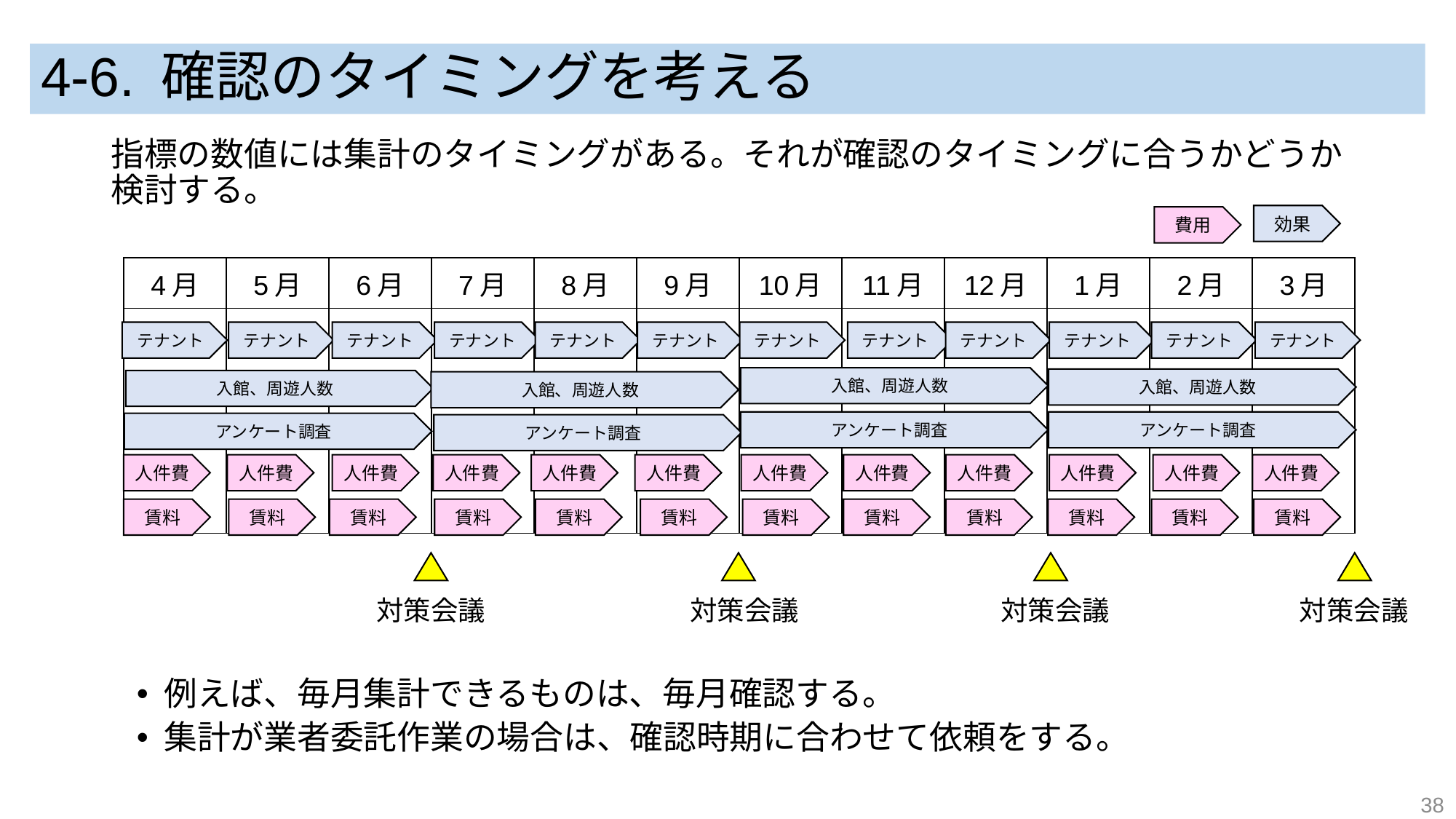

# 4-6. 確認のタイミングを考える
指標の数値には集計のタイミングがある。それが確認のタイミングに合うかどうか検討する。

例えば、毎月集計できるものは、毎月確認する。
集計が業者委託作業の場合は、確認時期に合わせて依頼をする。
効果
費用
| 4月 | 5月 | 6月 | 7月 | 8月 | 9月 | 10月 | 11月 | 12月 | 1月 | 2月 | 3月 |
| --- | --- | --- | --- | --- | --- | --- | --- | --- | --- | --- | --- |
|  |  |  |  |  |  |  |  |  |  |  |  |
テナント
テナント
テナント
テナント
テナント
テナント
テナント
テナント
テナント
テナント
テナント
テナント
入館、周遊人数
入館、周遊人数
入館、周遊人数
入館、周遊人数
アンケート調査
アンケート調査
アンケート調査
アンケート調査
人件費
人件費
人件費
人件費
人件費
人件費
人件費
人件費
人件費
人件費
人件費
人件費
賃料
賃料
賃料
賃料
賃料
賃料
賃料
賃料
賃料
賃料
賃料
賃料

対策会議
対策会議
対策会議
対策会議
38